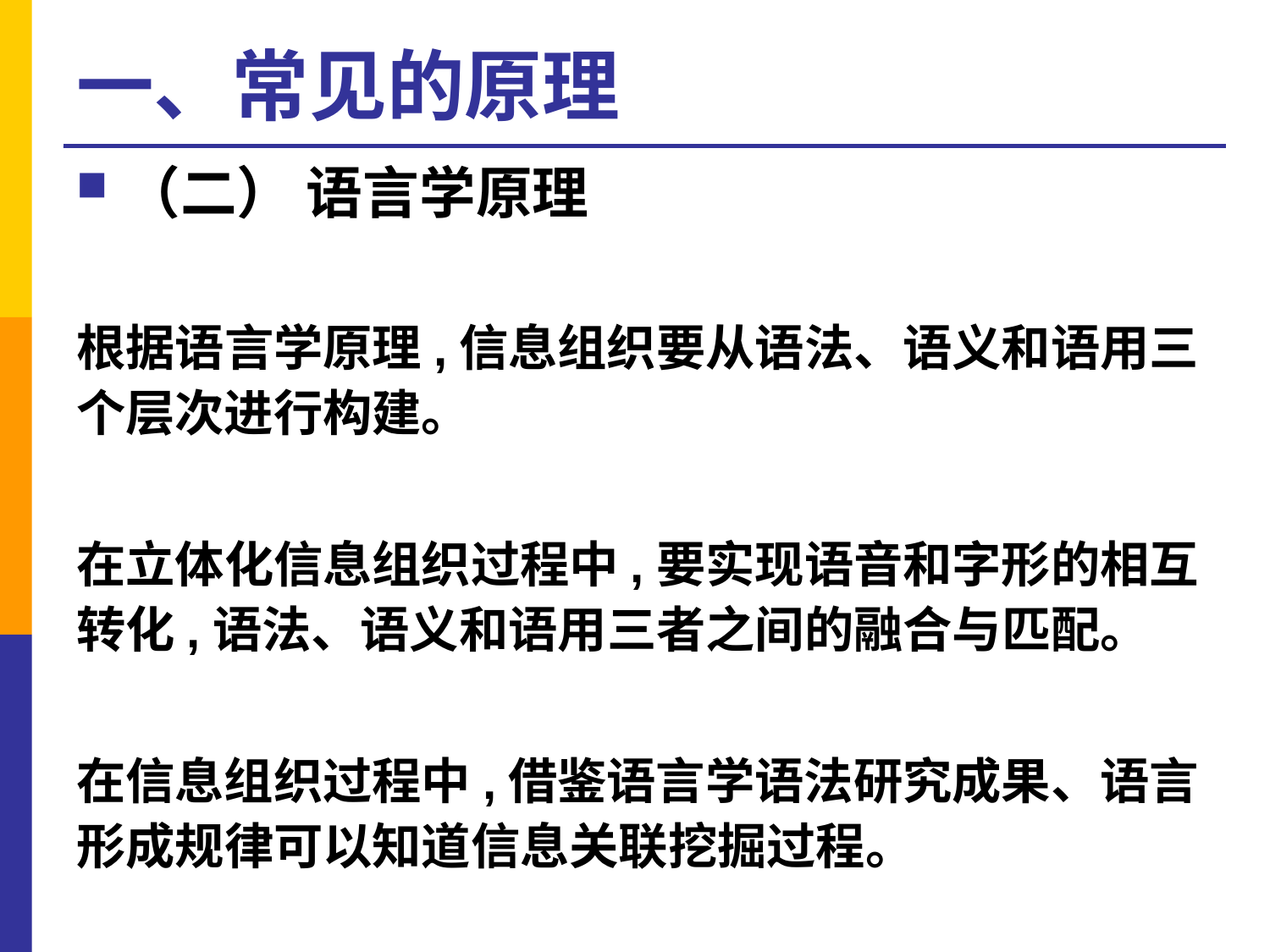

# 一、常见的原理
（二） 语言学原理

根据语言学原理,信息组织要从语法、语义和语用三个层次进行构建。

在立体化信息组织过程中,要实现语音和字形的相互转化,语法、语义和语用三者之间的融合与匹配。

在信息组织过程中,借鉴语言学语法研究成果、语言形成规律可以知道信息关联挖掘过程。